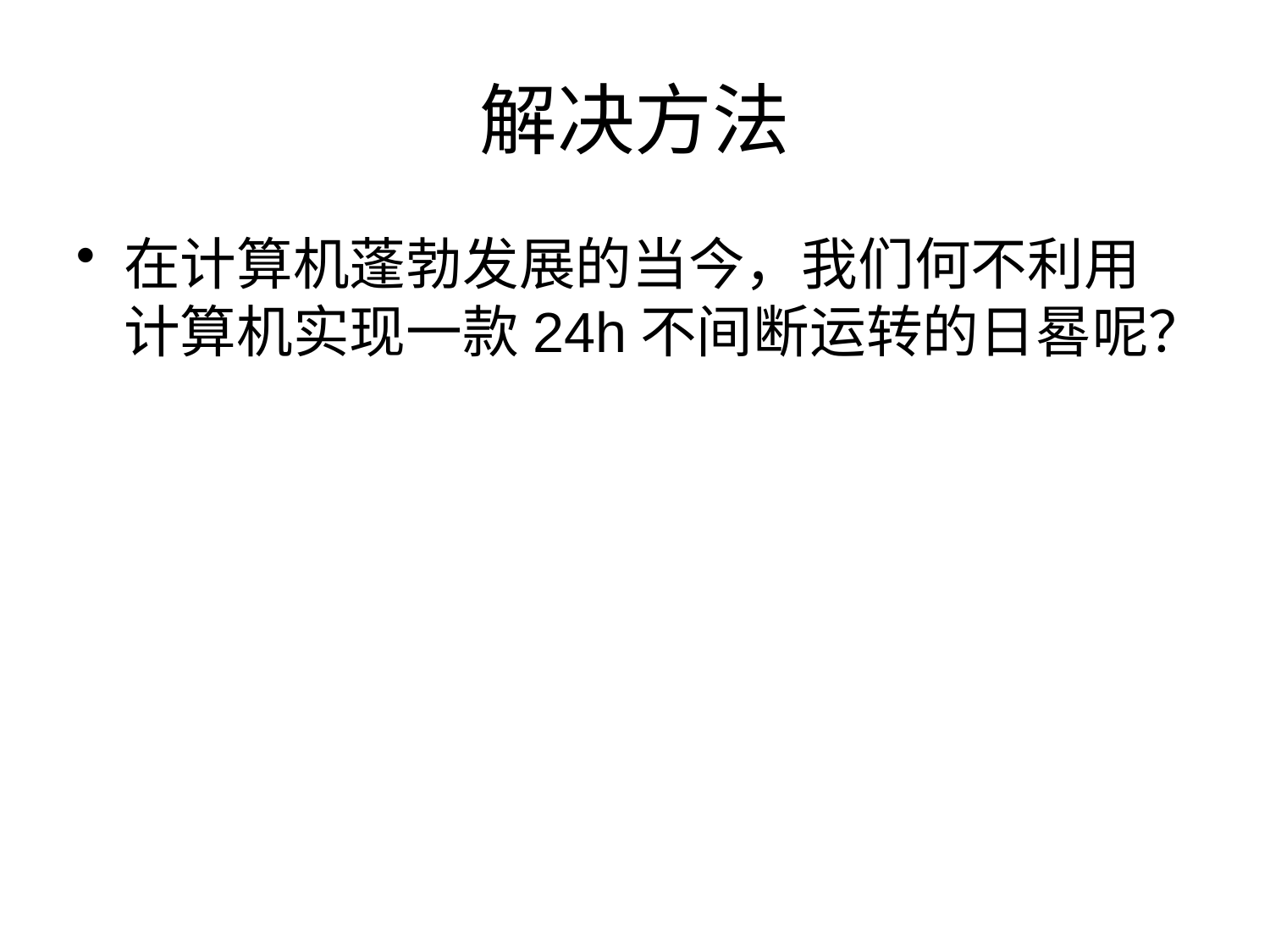

# 解决方法
在计算机蓬勃发展的当今，我们何不利用计算机实现一款24h不间断运转的日晷呢？